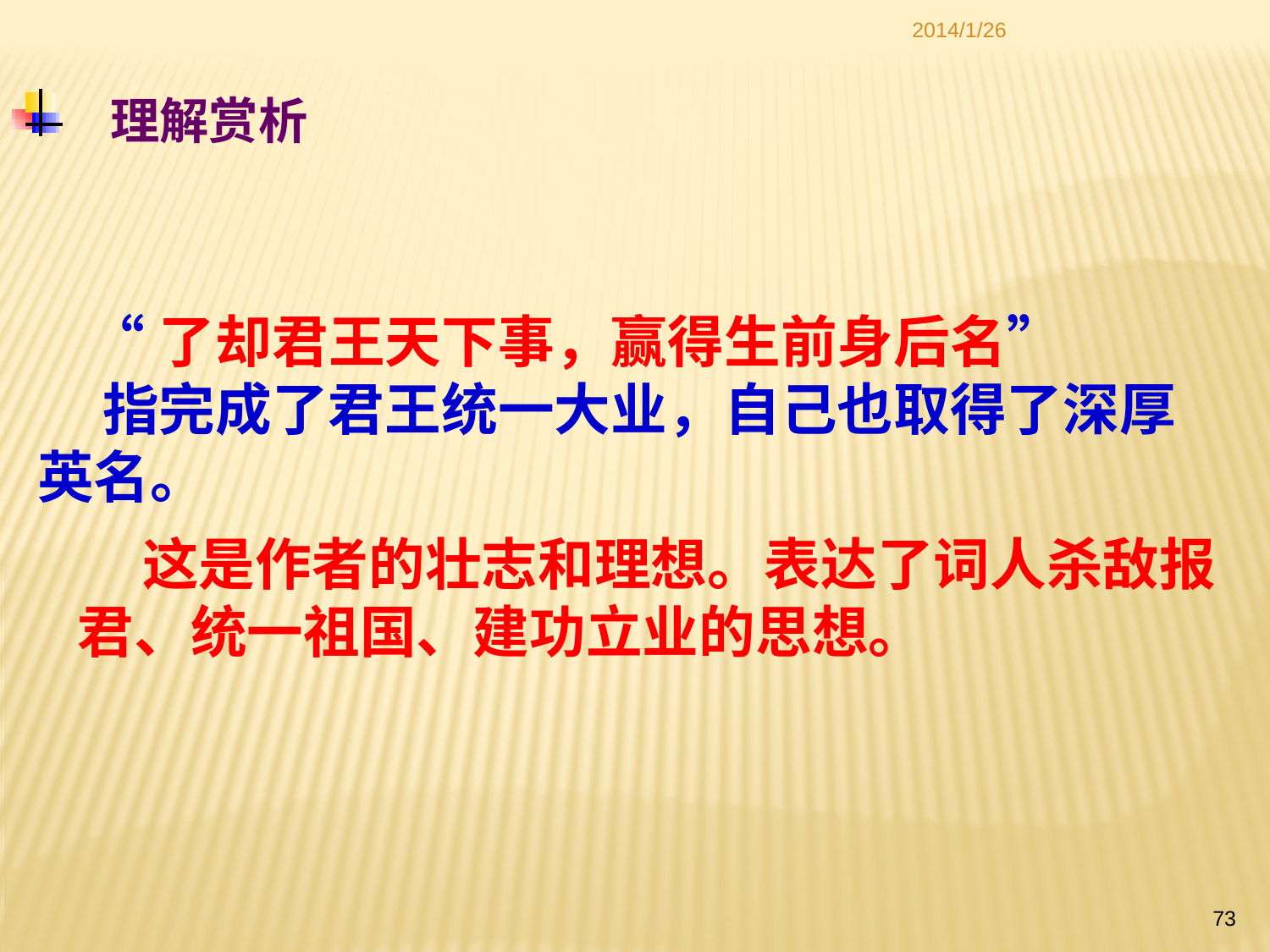

2014/1/26
  理解赏析
    “了却君王天下事，赢得生前身后名”
    指完成了君王统一大业，自己也取得了深厚英名。
    这是作者的壮志和理想。表达了词人杀敌报君、统一祖国、建功立业的思想。
73